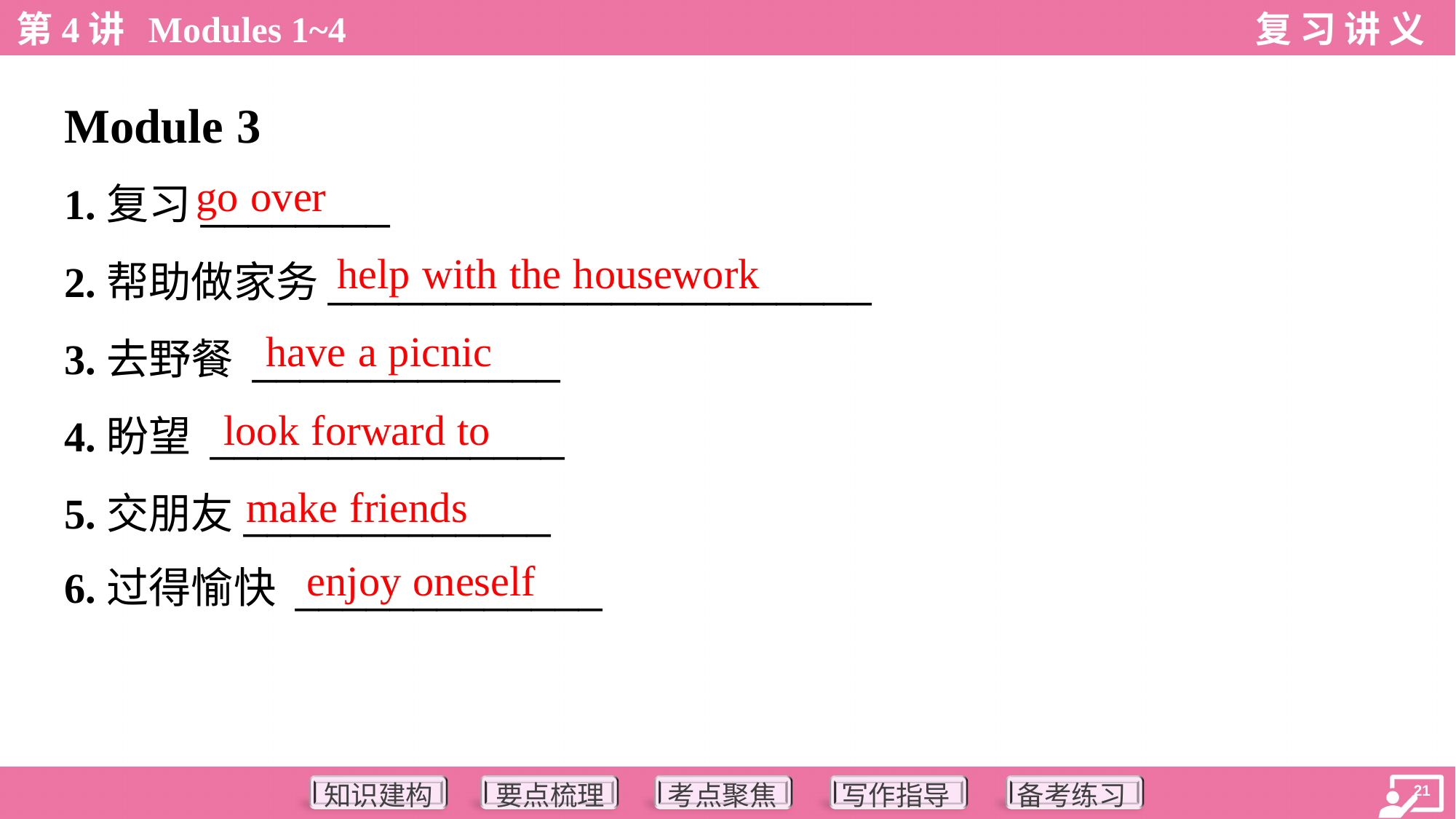

Module 3
go over
1.复习________
2.帮助做家务_______________________
3.去野餐 _____________
4.盼望 _______________
5.交朋友_____________
6.过得愉快 _____________
help with the housework
have a picnic
look forward to
make friends
enjoy oneself